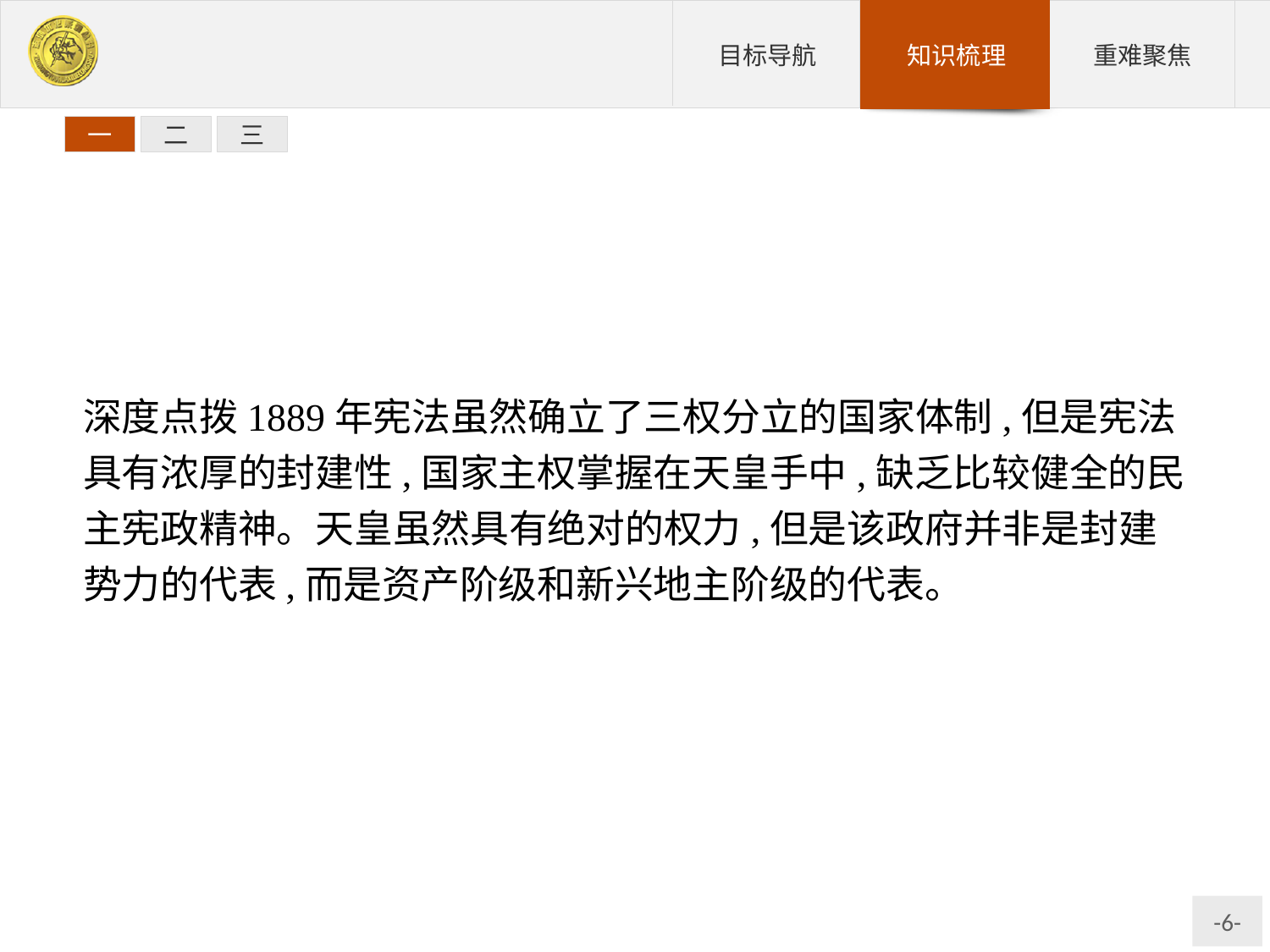

一
二
三
深度点拨1889年宪法虽然确立了三权分立的国家体制,但是宪法具有浓厚的封建性,国家主权掌握在天皇手中,缺乏比较健全的民主宪政精神。天皇虽然具有绝对的权力,但是该政府并非是封建势力的代表,而是资产阶级和新兴地主阶级的代表。